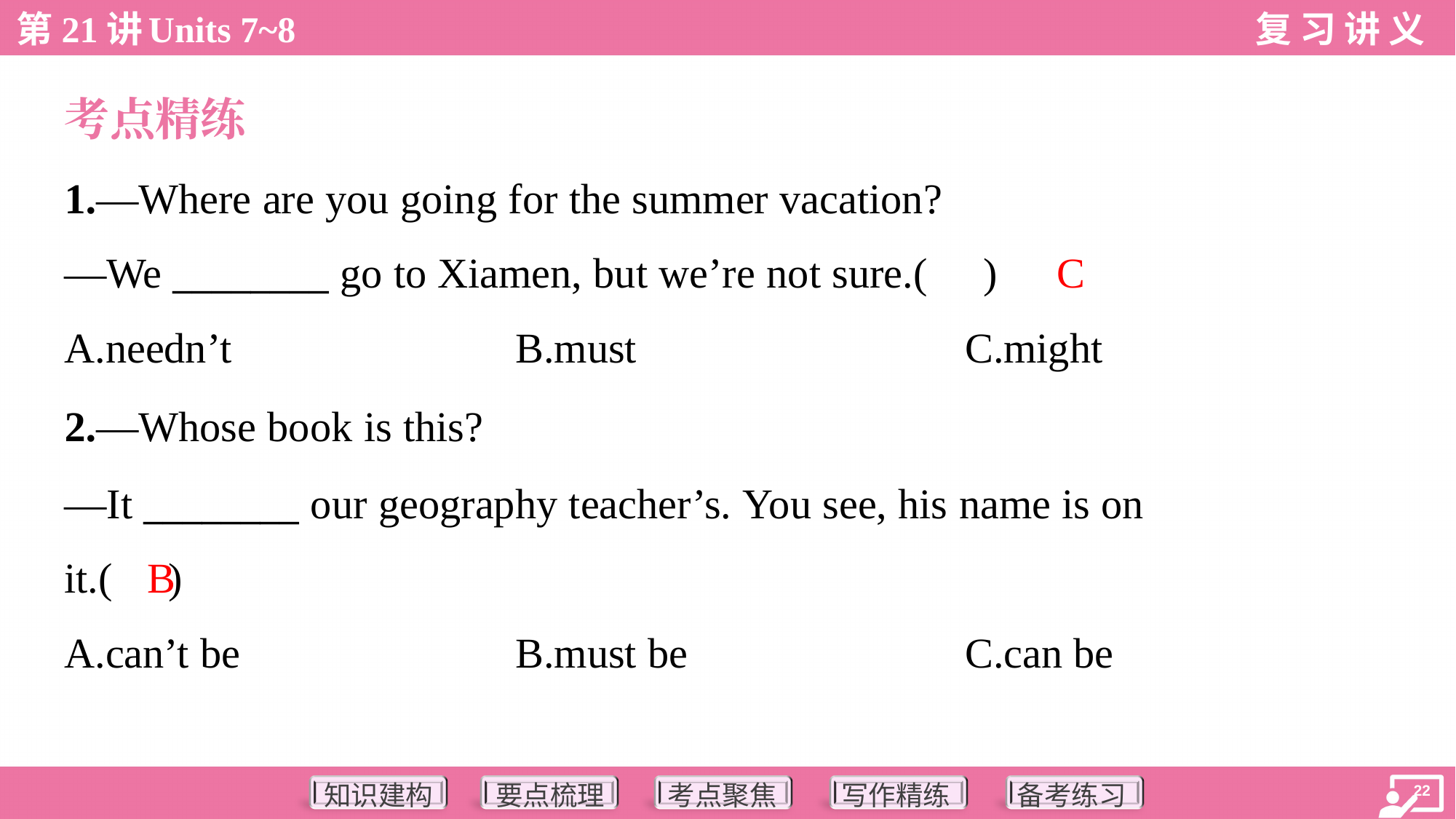

考点精练
1.—Where are you going for the summer vacation?
—We ________ go to Xiamen, but we’re not sure.(     )
C
A.needn’t	B.must	C.might
2.—Whose book is this?
—It ________ our geography teacher’s. You see, his name is on
it.(     )
B
A.can’t be	B.must be	C.can be